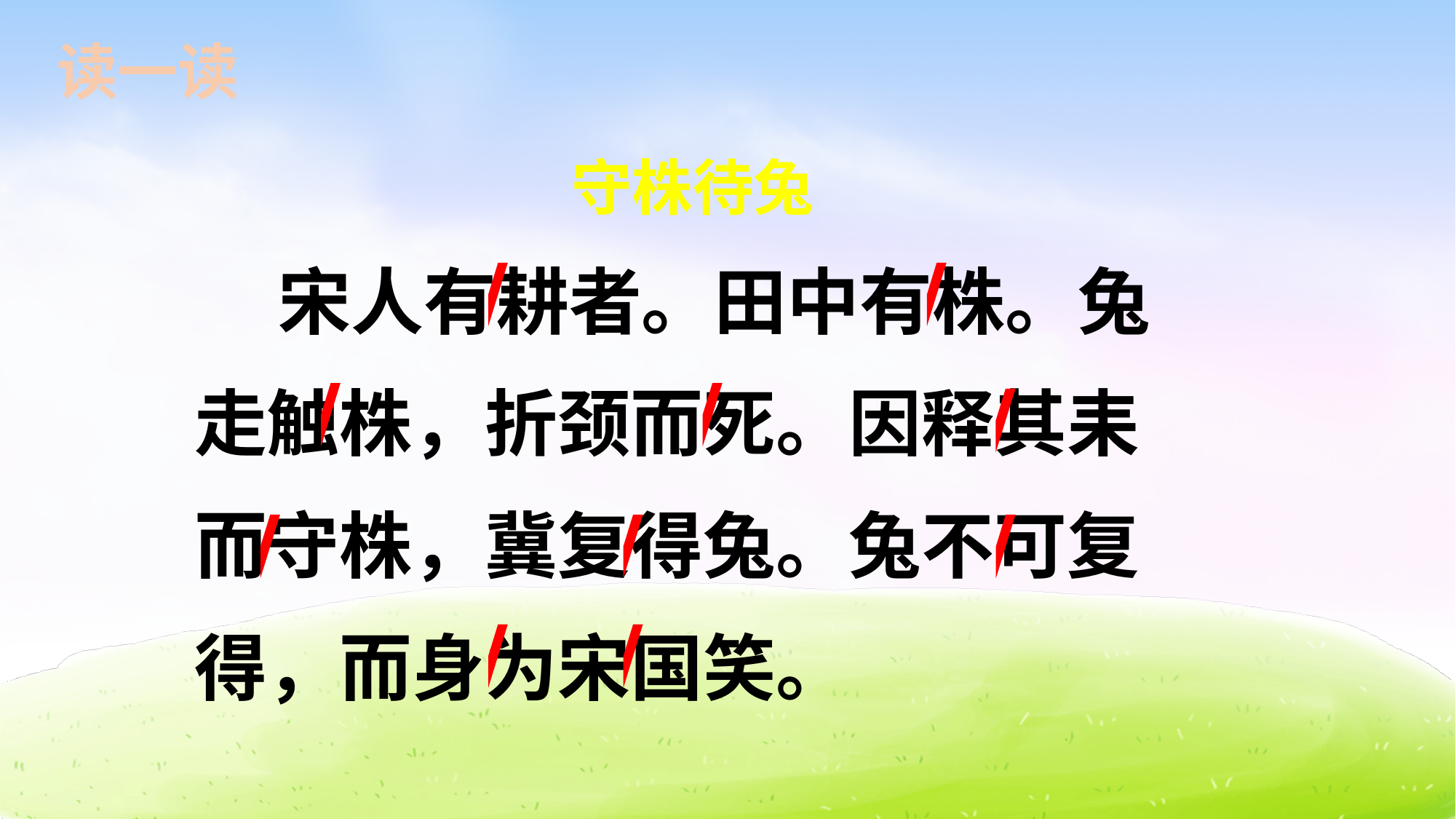

读一读
守株待兔
    宋人有耕者。田中有株。兔走触株，折颈而死。因释其耒而守株，冀复得兔。兔不可复得，而身为宋国笑。